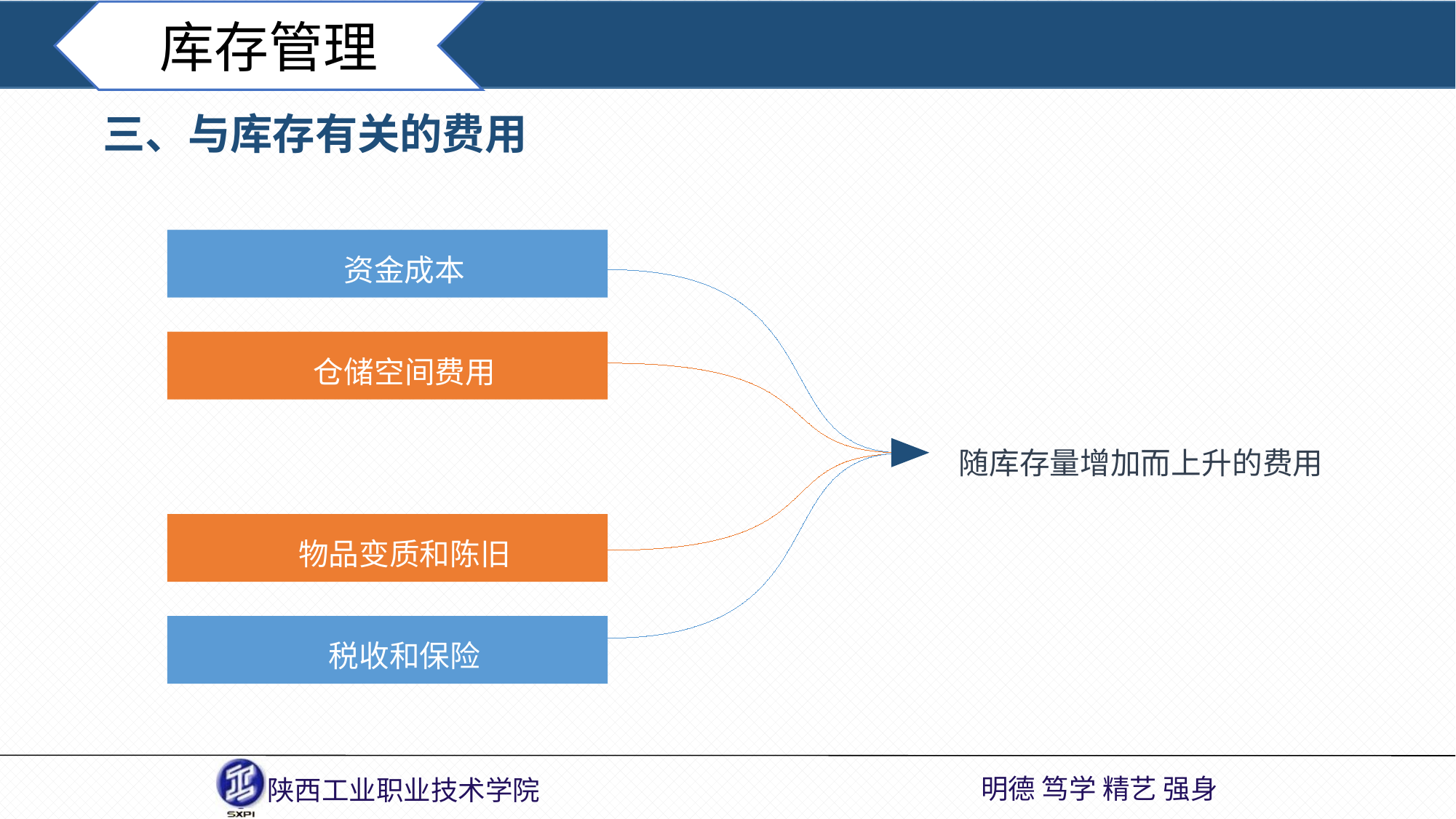

库存管理
三、与库存有关的费用
资金成本

仓储空间费用
随库存量增加而上升的费用

物品变质和陈旧
税收和保险